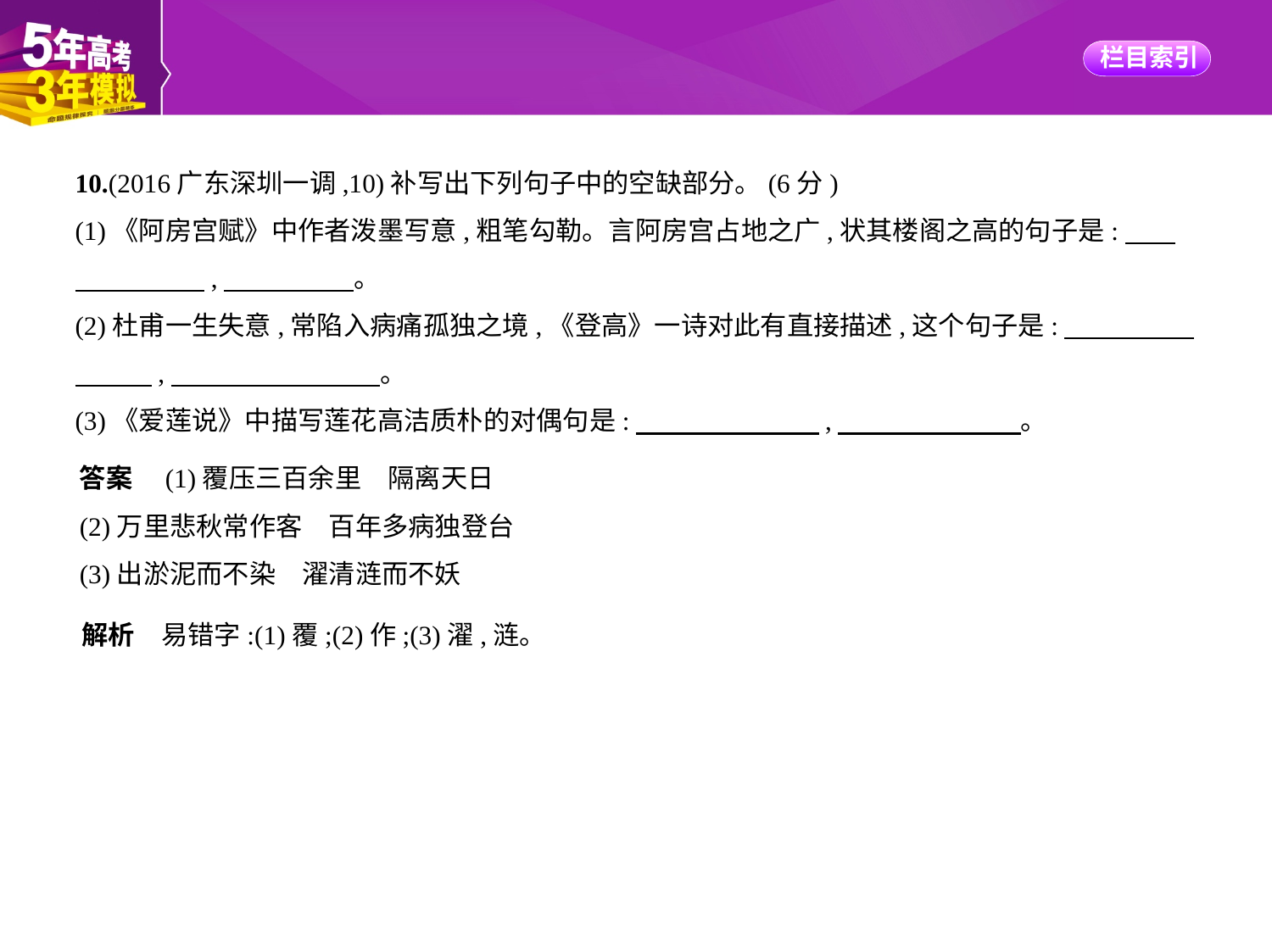

10.(2016广东深圳一调,10)补写出下列句子中的空缺部分。(6分)
(1)《阿房宫赋》中作者泼墨写意,粗笔勾勒。言阿房宫占地之广,状其楼阁之高的句子是:　    
　　　　    ,　　　　    。
(2)杜甫一生失意,常陷入病痛孤独之境,《登高》一诗对此有直接描述,这个句子是:　　　　    
　　    ,　　　　　　　    。
(3)《爱莲说》中描写莲花高洁质朴的对偶句是:　　　　　　    ,　　　　　　    。
答案　(1)覆压三百余里　隔离天日
(2)万里悲秋常作客　百年多病独登台
(3)出淤泥而不染　濯清涟而不妖
解析　易错字:(1)覆;(2)作;(3)濯,涟。